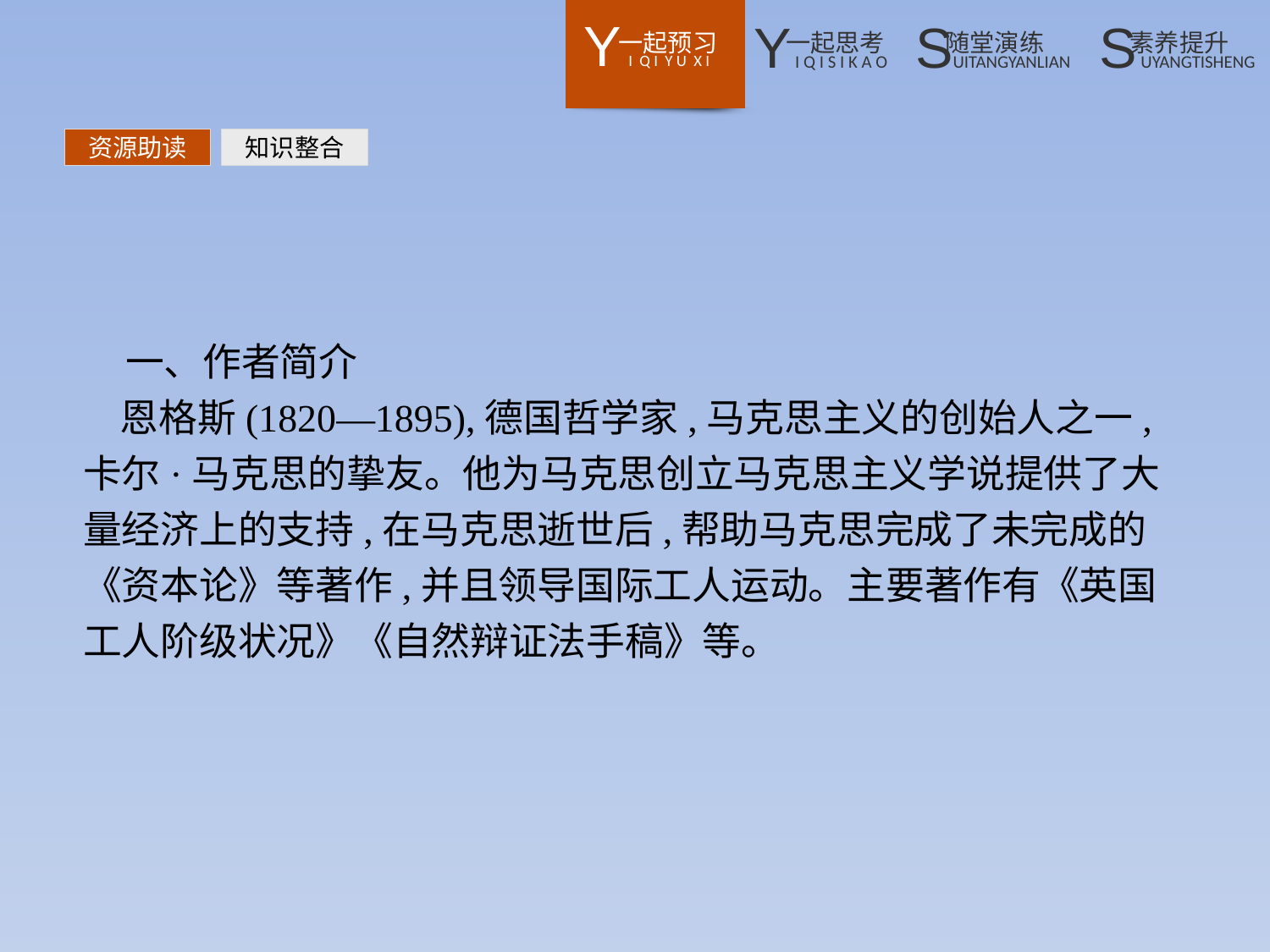

资源助读
知识整合
一、作者简介
恩格斯(1820—1895),德国哲学家,马克思主义的创始人之一,卡尔·马克思的挚友。他为马克思创立马克思主义学说提供了大量经济上的支持,在马克思逝世后,帮助马克思完成了未完成的《资本论》等著作,并且领导国际工人运动。主要著作有《英国工人阶级状况》《自然辩证法手稿》等。